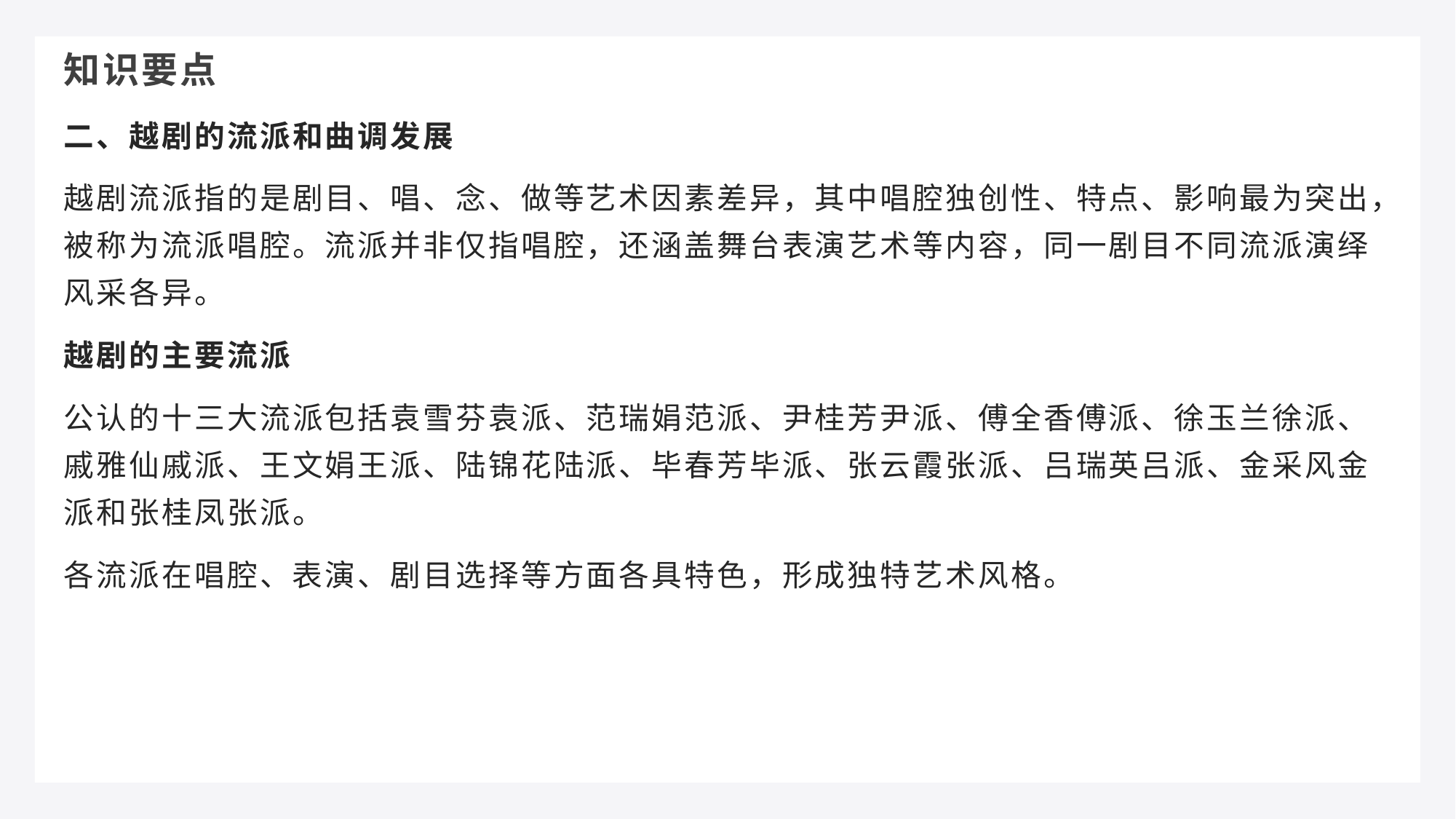

知识要点
二、越剧的流派和曲调发展
越剧流派指的是剧目、唱、念、做等艺术因素差异，其中唱腔独创性、特点、影响最为突出，被称为流派唱腔。流派并非仅指唱腔，还涵盖舞台表演艺术等内容，同一剧目不同流派演绎风采各异。
越剧的主要流派
公认的十三大流派包括袁雪芬袁派、范瑞娟范派、尹桂芳尹派、傅全香傅派、徐玉兰徐派、戚雅仙戚派、王文娟王派、陆锦花陆派、毕春芳毕派、张云霞张派、吕瑞英吕派、金采风金派和张桂凤张派。
各流派在唱腔、表演、剧目选择等方面各具特色，形成独特艺术风格。